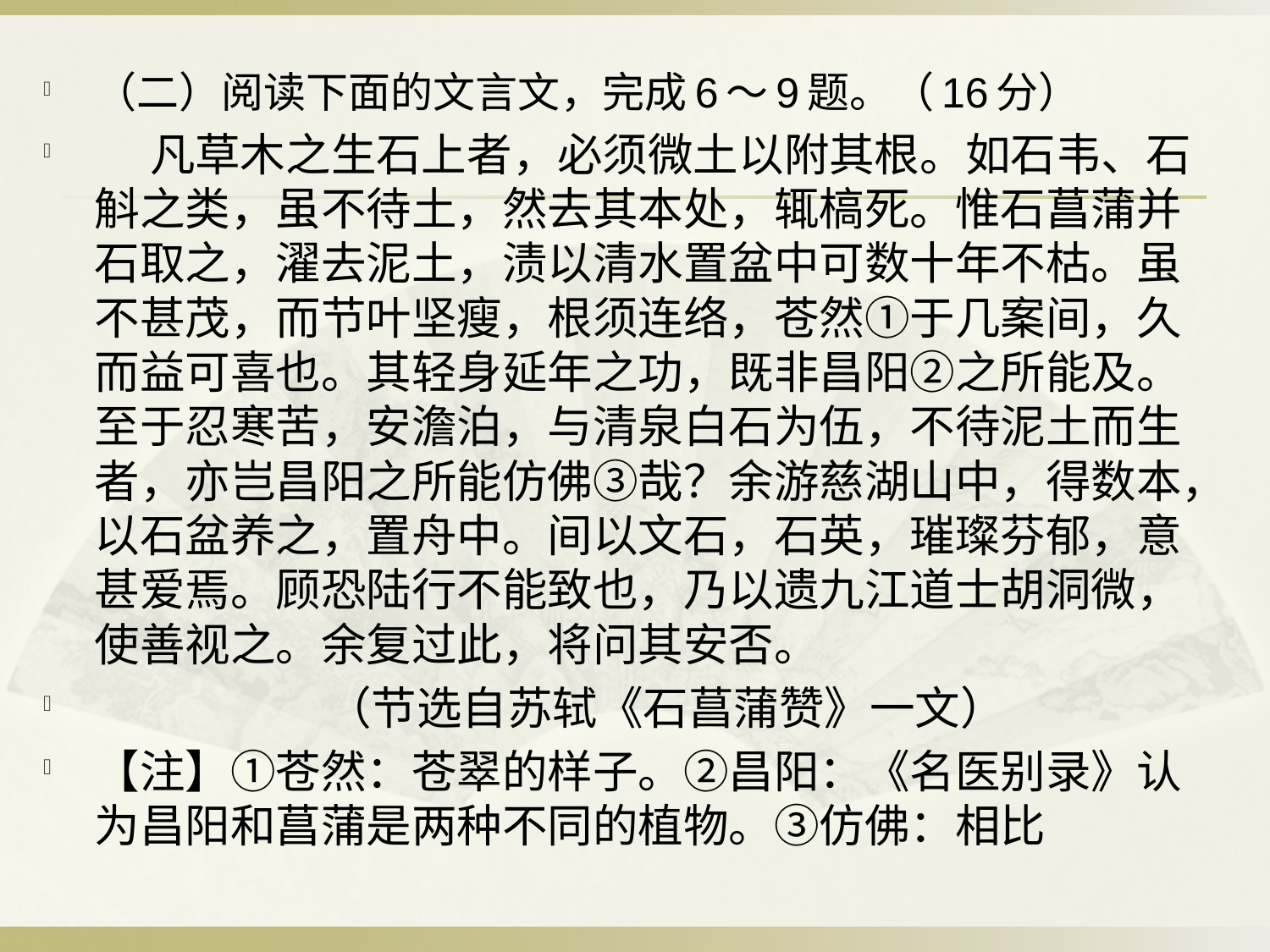

（二）阅读下面的文言文，完成6～9题。（16分）
     凡草木之生石上者，必须微土以附其根。如石韦、石斛之类，虽不待土，然去其本处，辄槁死。惟石菖蒲并石取之，濯去泥土，渍以清水置盆中可数十年不枯。虽不甚茂，而节叶坚瘦，根须连络，苍然①于几案间，久而益可喜也。其轻身延年之功，既非昌阳②之所能及。至于忍寒苦，安澹泊，与清泉白石为伍，不待泥土而生者，亦岂昌阳之所能仿佛③哉？余游慈湖山中，得数本，以石盆养之，置舟中。间以文石，石英，璀璨芬郁，意甚爱焉。顾恐陆行不能致也，乃以遗九江道士胡洞微，使善视之。余复过此，将问其安否。
                      （节选自苏轼《石菖蒲赞》一文）
【注】①苍然：苍翠的样子。②昌阳：《名医别录》认为昌阳和菖蒲是两种不同的植物。③仿佛：相比